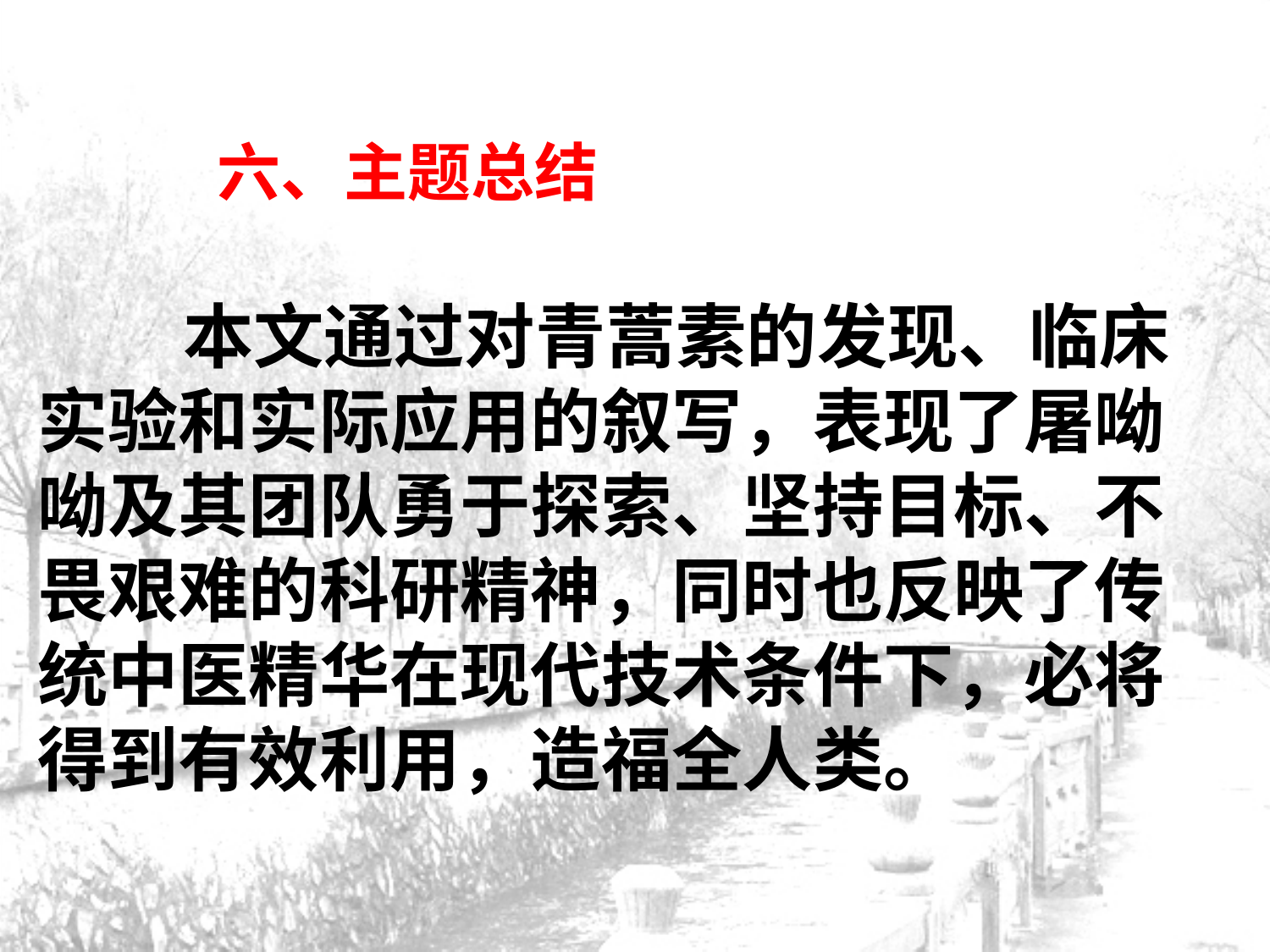

六、主题总结

        本文通过对青蒿素的发现、临床实验和实际应用的叙写，表现了屠呦呦及其团队勇于探索、坚持目标、不畏艰难的科研精神，同时也反映了传统中医精华在现代技术条件下，必将得到有效利用，造福全人类。